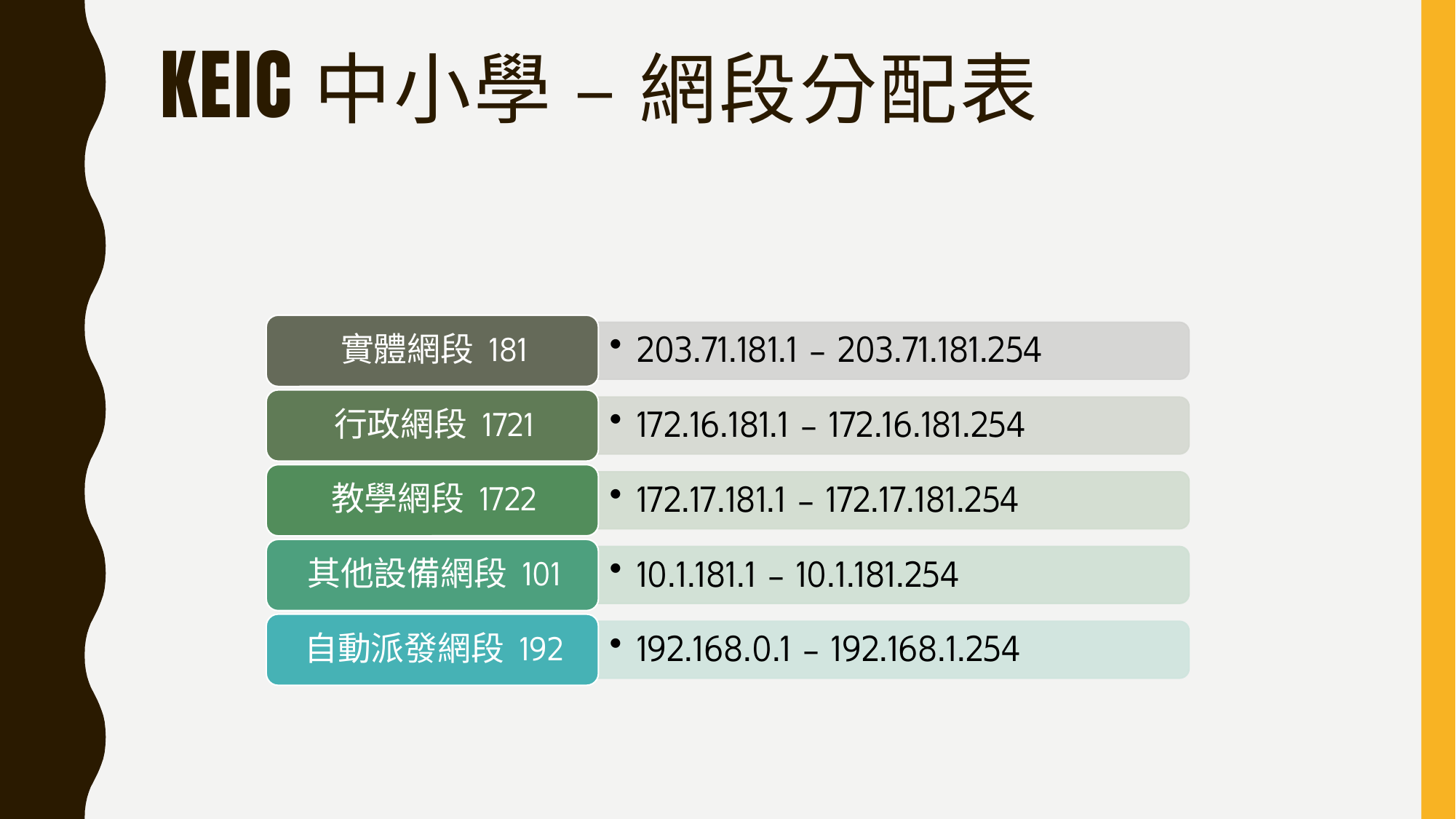

# keic中小學 – 網段分配表
203.71.181.1 – 203.71.181.254
實體網段 181
172.16.181.1 – 172.16.181.254
行政網段 1721
172.17.181.1 – 172.17.181.254
教學網段 1722
10.1.181.1 – 10.1.181.254
其他設備網段 101
192.168.0.1 – 192.168.1.254
自動派發網段 192